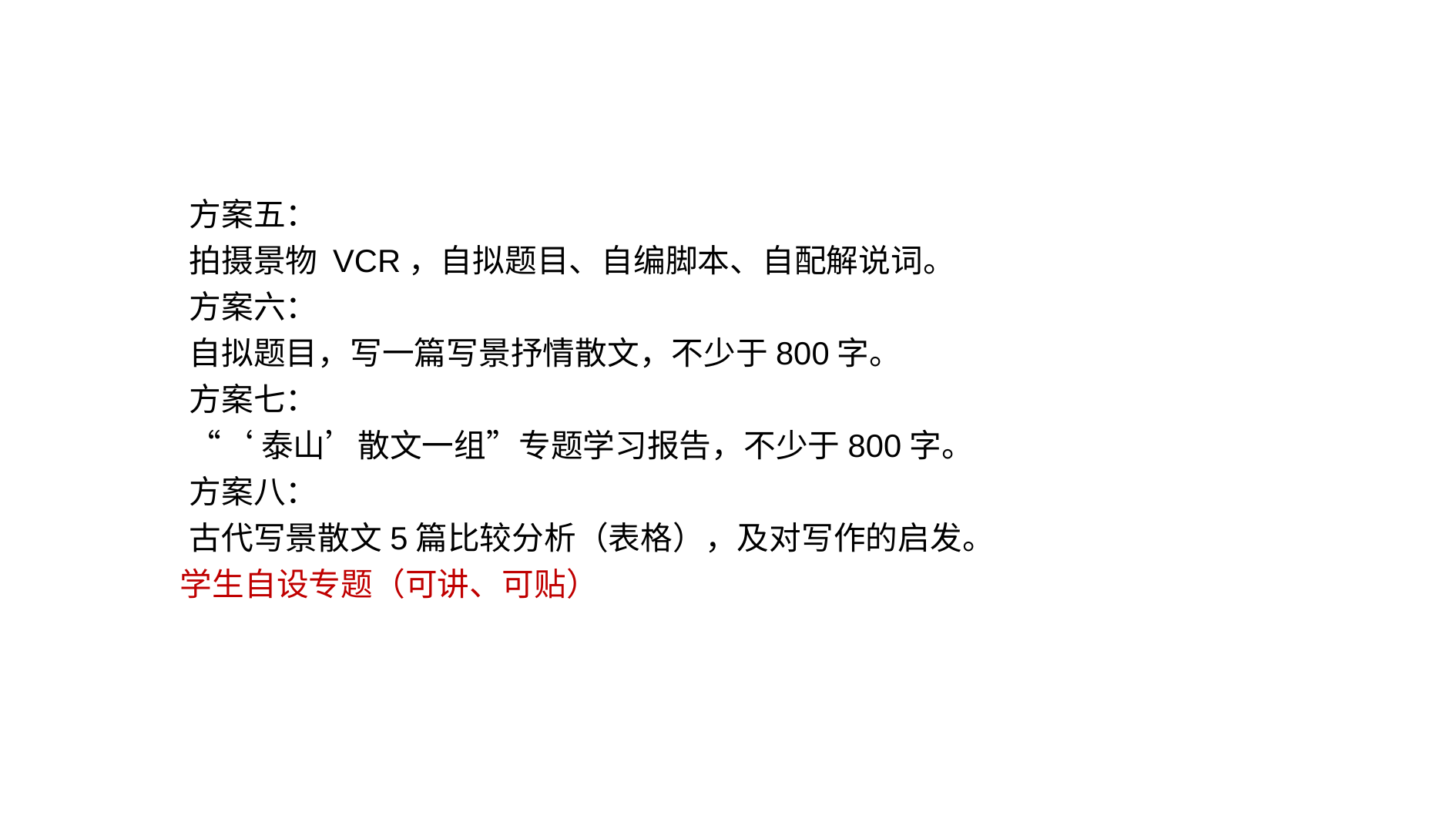

方案五：
拍摄景物 VCR，自拟题目、自编脚本、自配解说词。
方案六：
自拟题目，写一篇写景抒情散文，不少于800字。
方案七：
“‘泰山’散文一组”专题学习报告，不少于800字。
方案八：
古代写景散文5篇比较分析（表格），及对写作的启发。
学生自设专题（可讲、可贴）